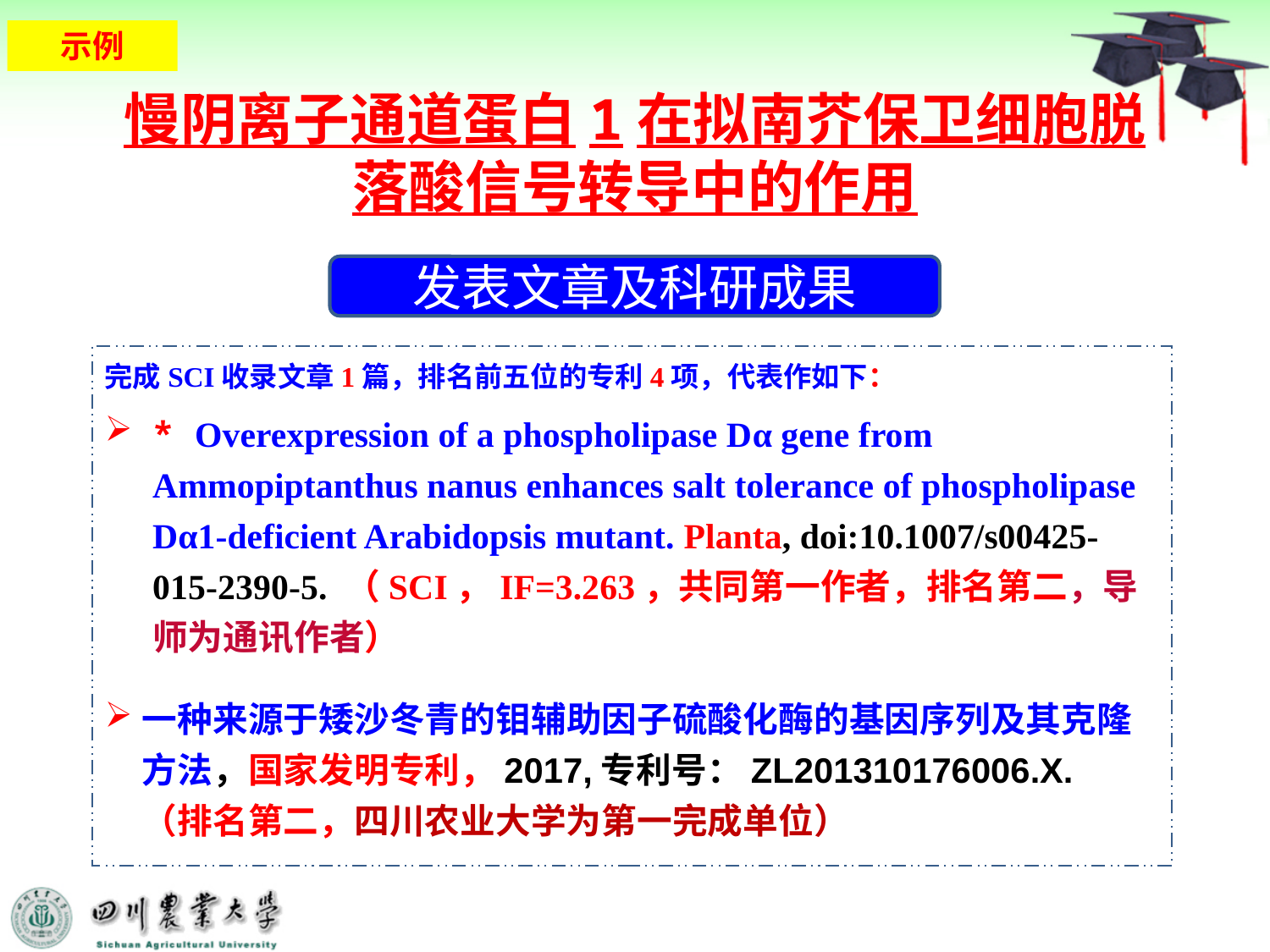

示例
慢阴离子通道蛋白1在拟南芥保卫细胞脱落酸信号转导中的作用
发表文章及科研成果
完成SCI收录文章1篇，排名前五位的专利4项，代表作如下：
* Overexpression of a phospholipase Dα gene from Ammopiptanthus nanus enhances salt tolerance of phospholipase Dα1-deficient Arabidopsis mutant. Planta, doi:10.1007/s00425-015-2390-5. （SCI，IF=3.263，共同第一作者，排名第二，导师为通讯作者）
一种来源于矮沙冬青的钼辅助因子硫酸化酶的基因序列及其克隆方法，国家发明专利，2017,专利号：ZL201310176006.X. （排名第二，四川农业大学为第一完成单位）